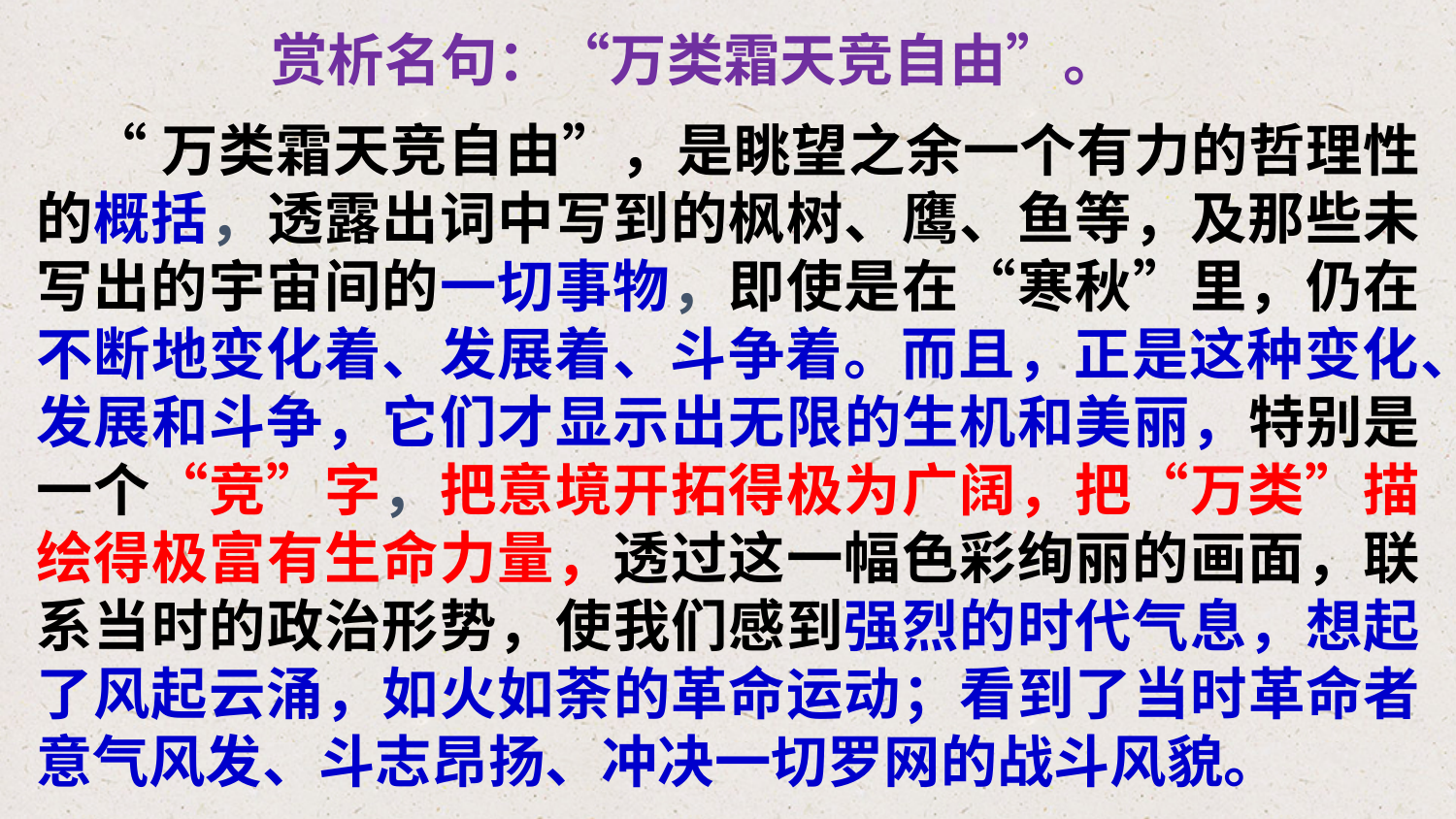

赏析名句：“万类霜天竞自由”。
    “万类霜天竞自由”，是眺望之余一个有力的哲理性的概括，透露出词中写到的枫树、鹰、鱼等，及那些未写出的宇宙间的一切事物，即使是在“寒秋”里，仍在不断地变化着、发展着、斗争着。而且，正是这种变化、发展和斗争，它们才显示出无限的生机和美丽，特别是一个“竞”字，把意境开拓得极为广阔，把“万类”描绘得极富有生命力量，透过这一幅色彩绚丽的画面，联系当时的政治形势，使我们感到强烈的时代气息，想起了风起云涌，如火如荼的革命运动；看到了当时革命者意气风发、斗志昂扬、冲决一切罗网的战斗风貌。